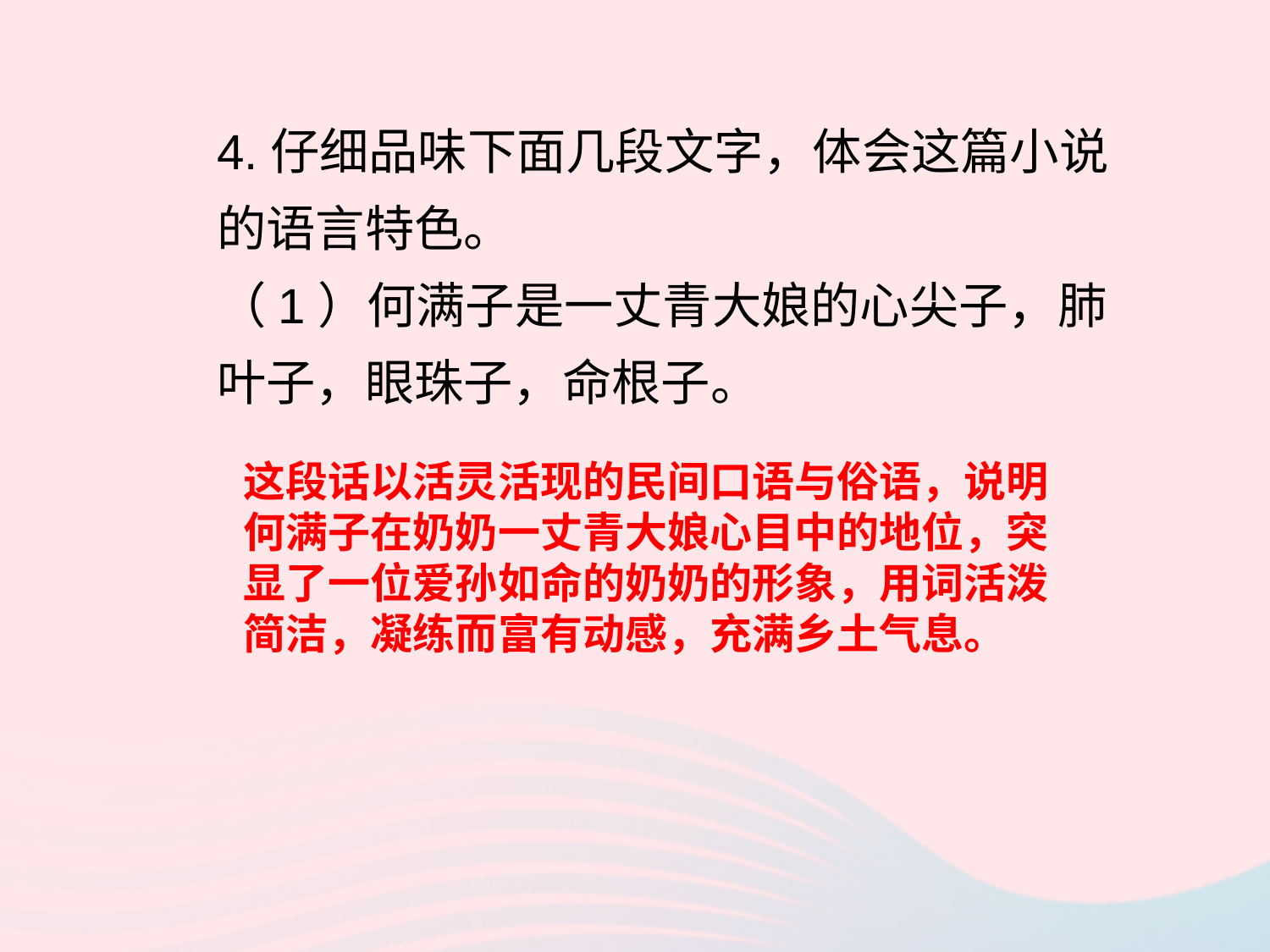

4.仔细品味下面几段文字，体会这篇小说的语言特色。
（1）何满子是一丈青大娘的心尖子，肺叶子，眼珠子，命根子。
这段话以活灵活现的民间口语与俗语，说明何满子在奶奶一丈青大娘心目中的地位，突显了一位爱孙如命的奶奶的形象，用词活泼简洁，凝练而富有动感，充满乡土气息。